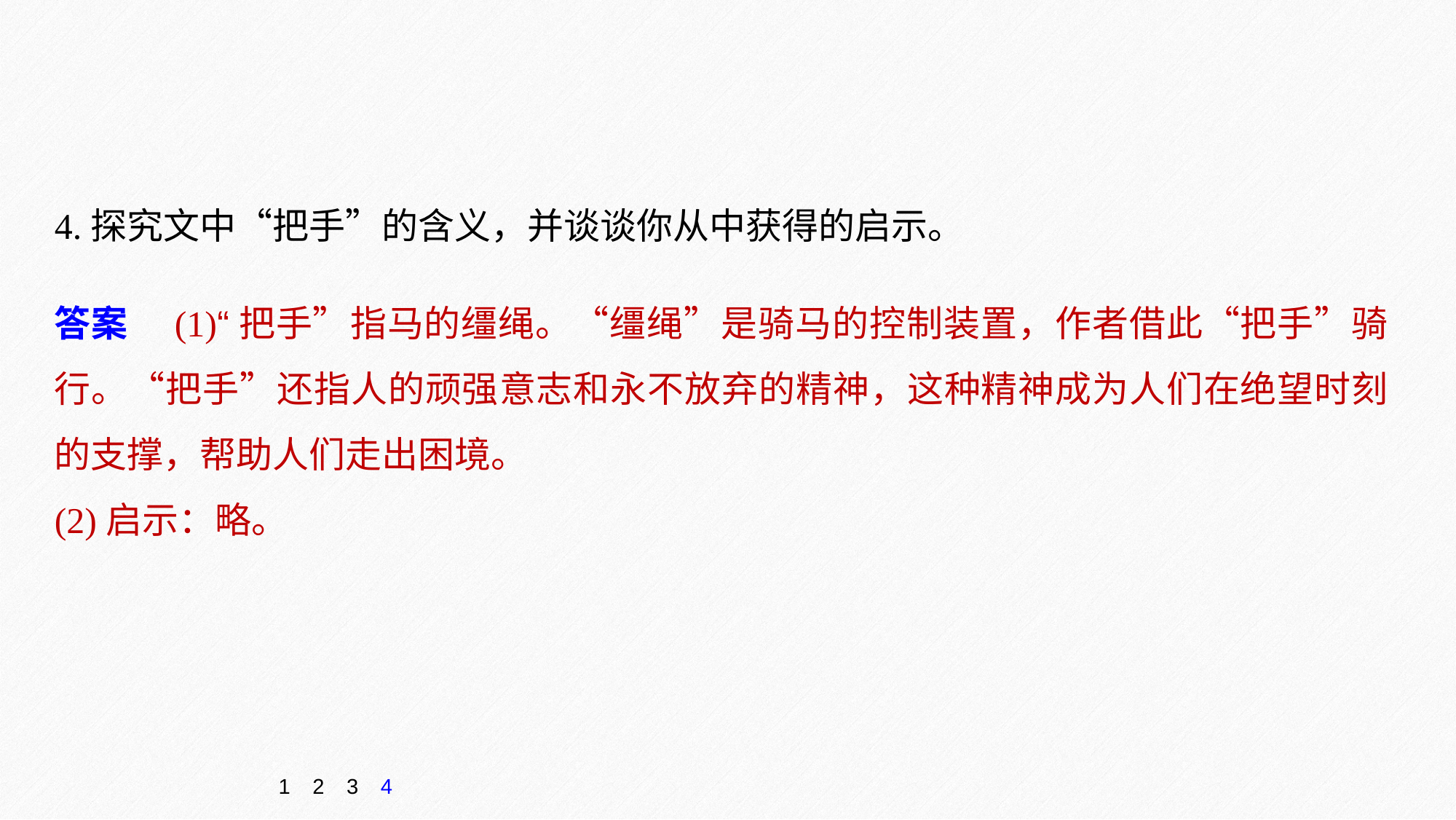

4.探究文中“把手”的含义，并谈谈你从中获得的启示。
答案　(1)“把手”指马的缰绳。“缰绳”是骑马的控制装置，作者借此“把手”骑行。“把手”还指人的顽强意志和永不放弃的精神，这种精神成为人们在绝望时刻的支撑，帮助人们走出困境。
(2)启示：略。
1
2
3
4